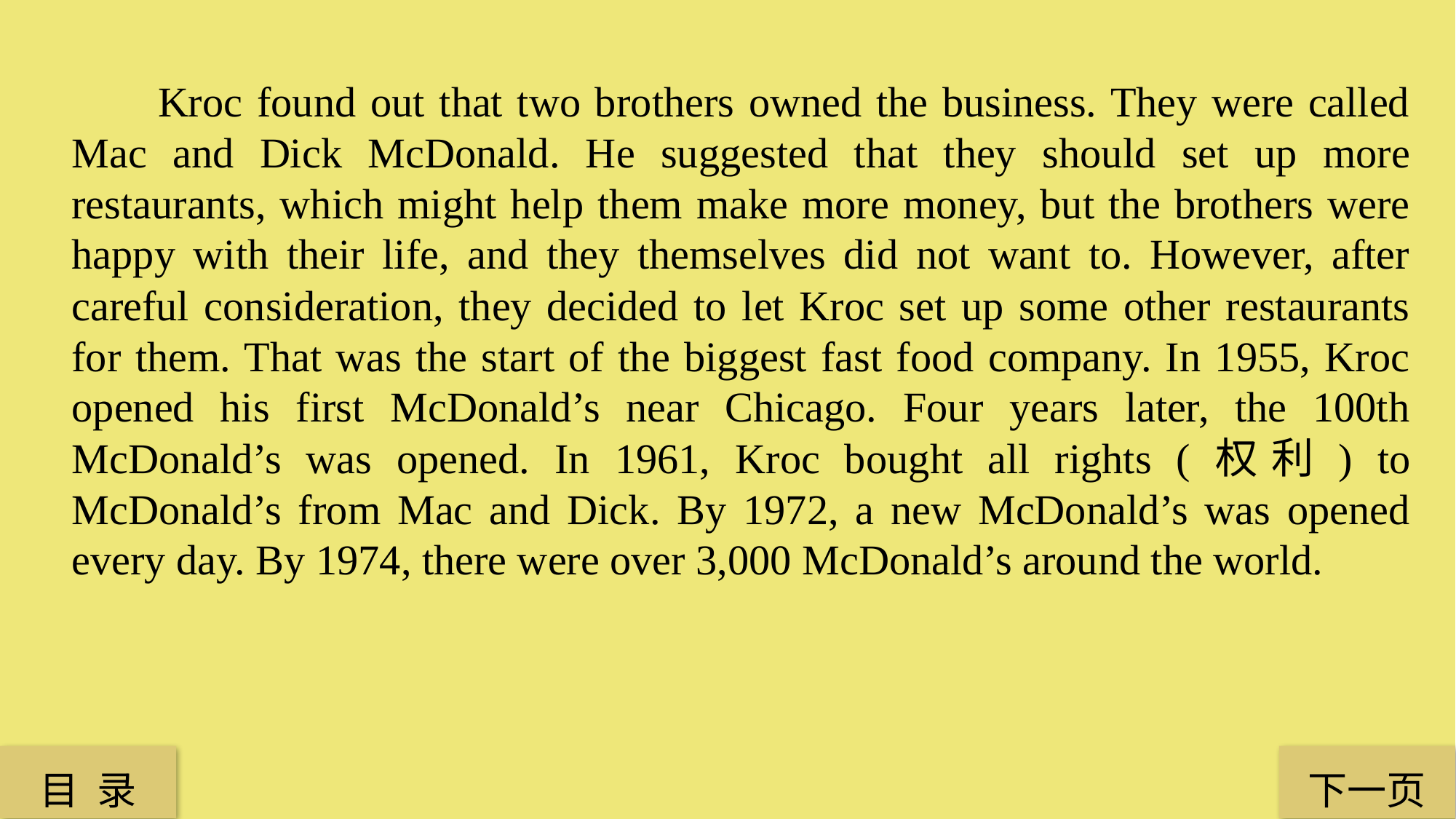

Kroc found out that two brothers owned the business. They were called Mac and Dick McDonald. He suggested that they should set up more restaurants, which might help them make more money, but the brothers were happy with their life, and they themselves did not want to. However, after careful consideration, they decided to let Kroc set up some other restaurants for them. That was the start of the biggest fast food company. In 1955, Kroc opened his first McDonald’s near Chicago. Four years later, the 100th McDonald’s was opened. In 1961, Kroc bought all rights (权利) to McDonald’s from Mac and Dick. By 1972, a new McDonald’s was opened every day. By 1974, there were over 3,000 McDonald’s around the world.